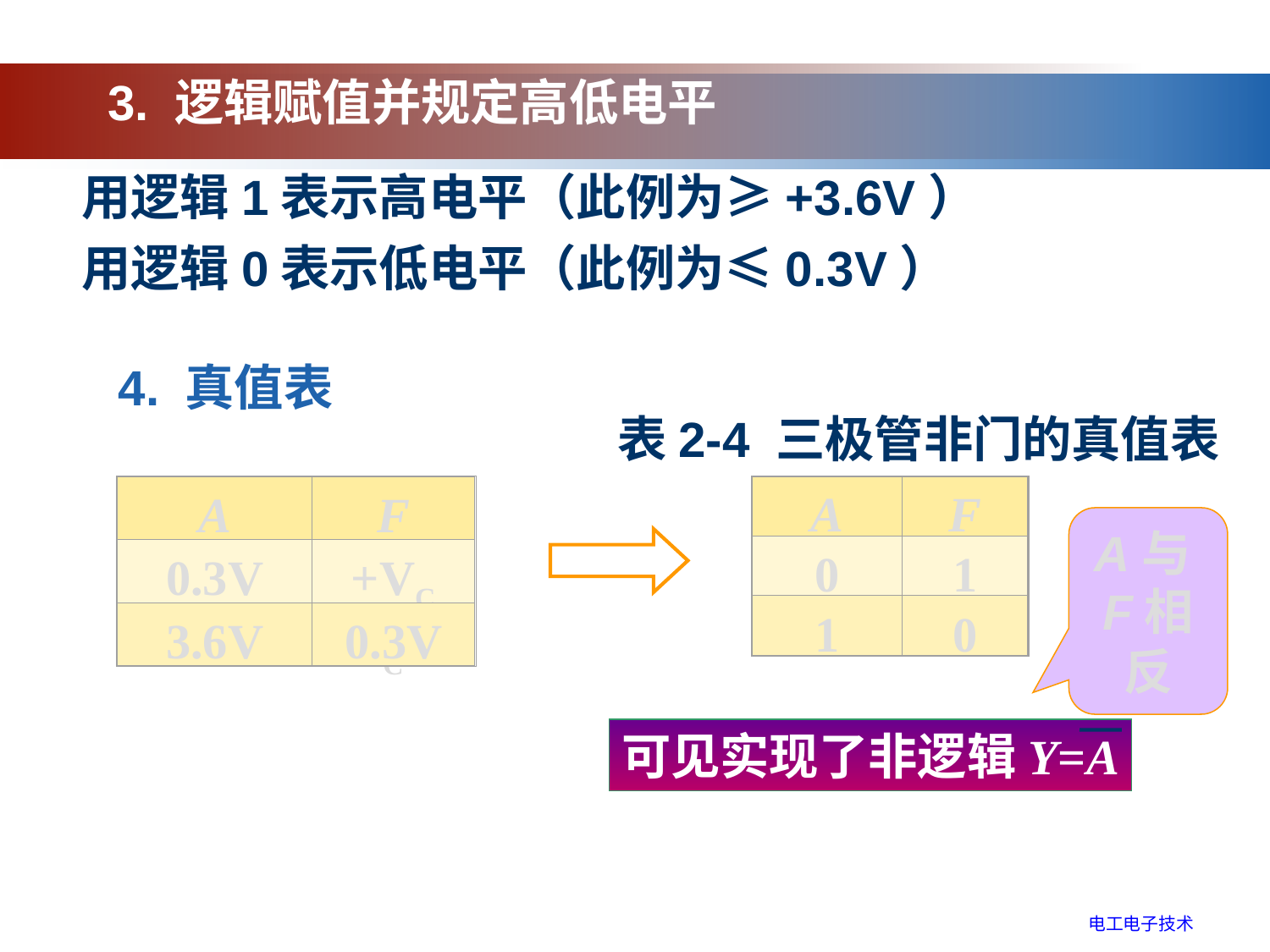

3. 逻辑赋值并规定高低电平
用逻辑1表示高电平（此例为≥+3.6V）
用逻辑0表示低电平（此例为≤0.3V）
4. 真值表
表2-4 三极管非门的真值表

A

F

0

1

1

0

A与F相反

A

F

0.3V

+VCC

3.6V

0.3V

可见实现了非逻辑Y=A

电工电子技术
59